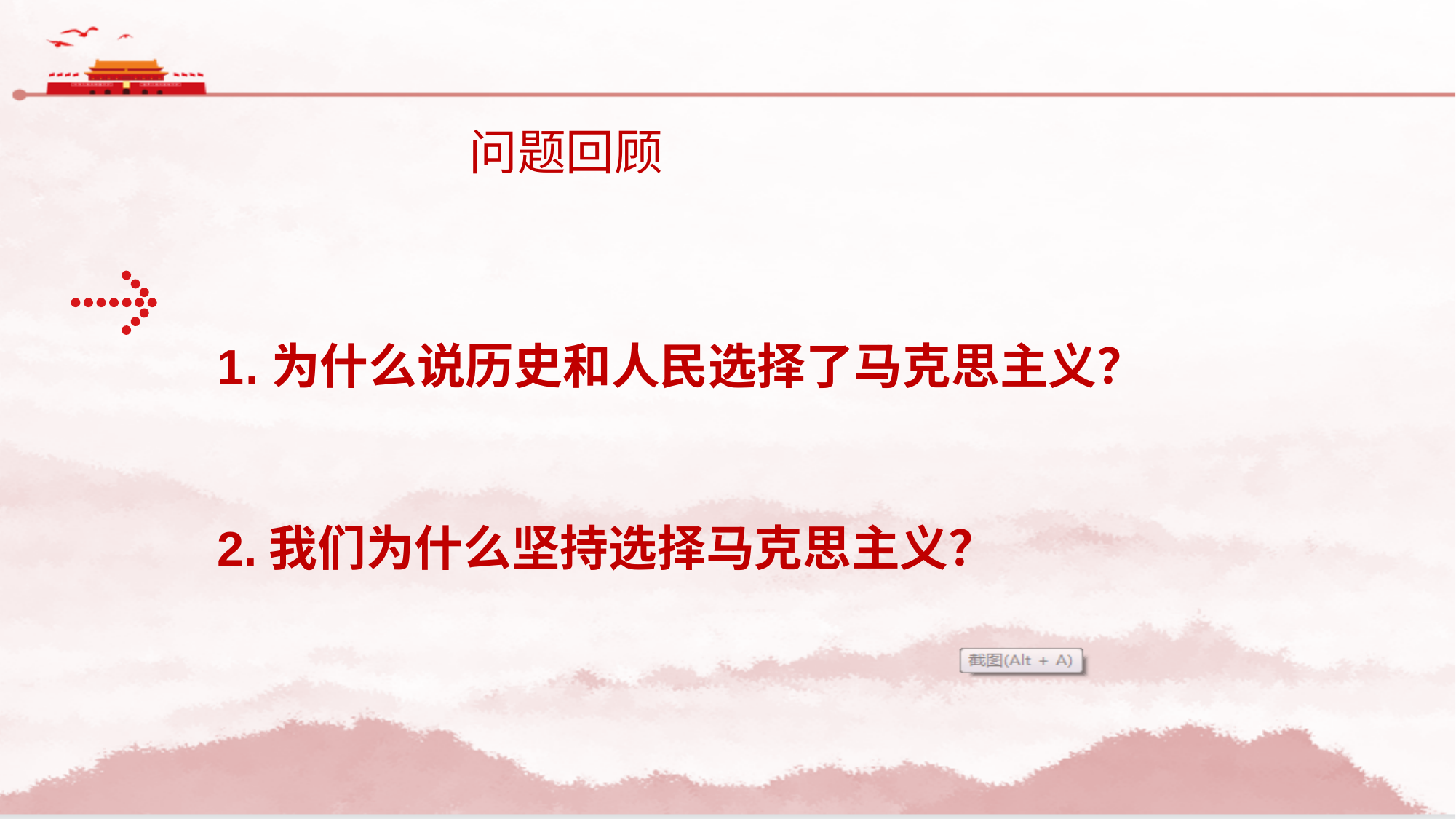

问题回顾

为什么说历史和人民选择了马克思主义？

2.我们为什么坚持选择马克思主义？